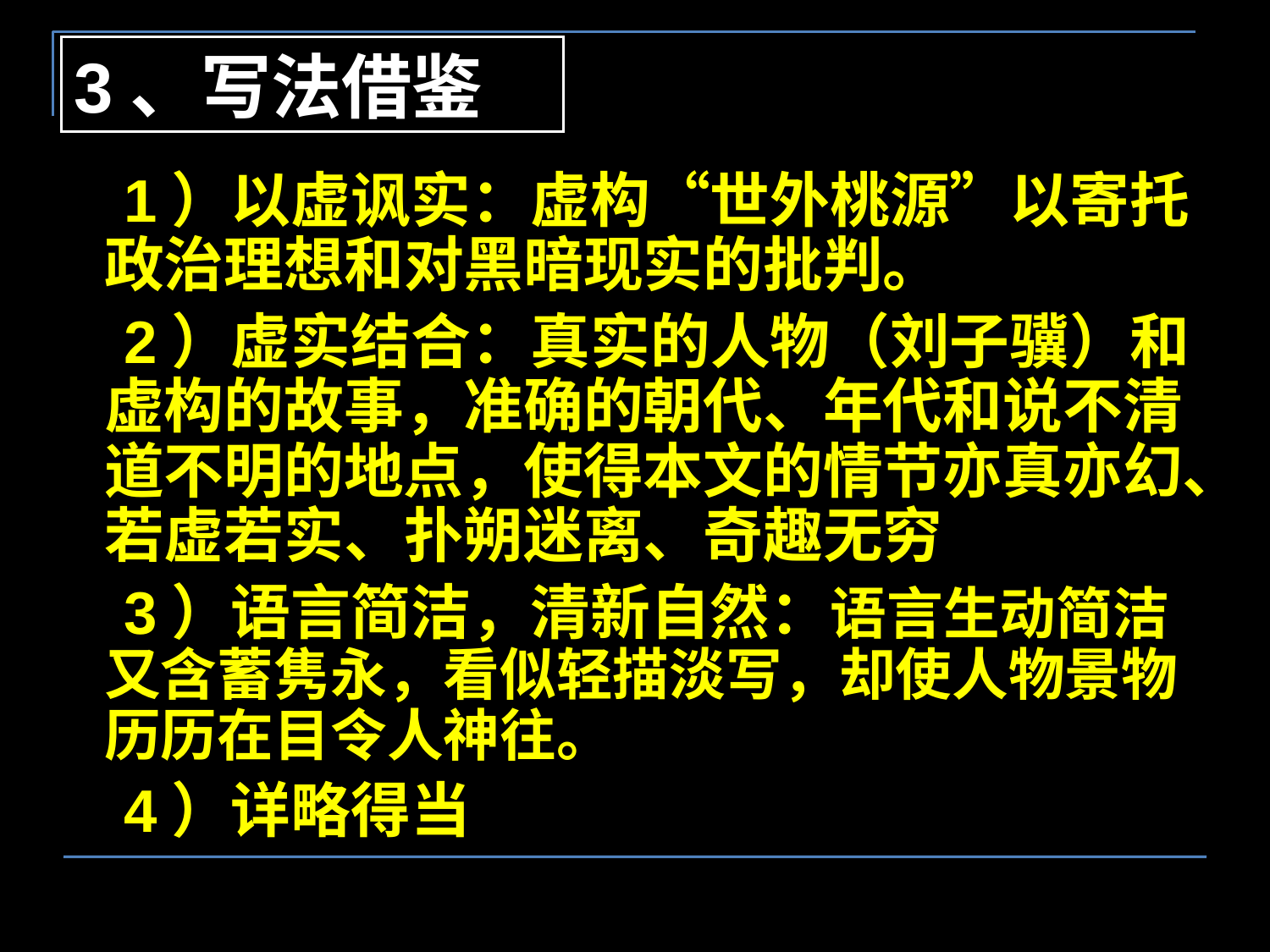

3、写法借鉴
    1）以虚讽实：虚构“世外桃源”以寄托政治理想和对黑暗现实的批判。
    2）虚实结合：真实的人物（刘子骥）和虚构的故事，准确的朝代、年代和说不清道不明的地点，使得本文的情节亦真亦幻、若虚若实、扑朔迷离、奇趣无穷
    3）语言简洁，清新自然：语言生动简洁又含蓄隽永，看似轻描淡写，却使人物景物历历在目令人神往。
    4）详略得当